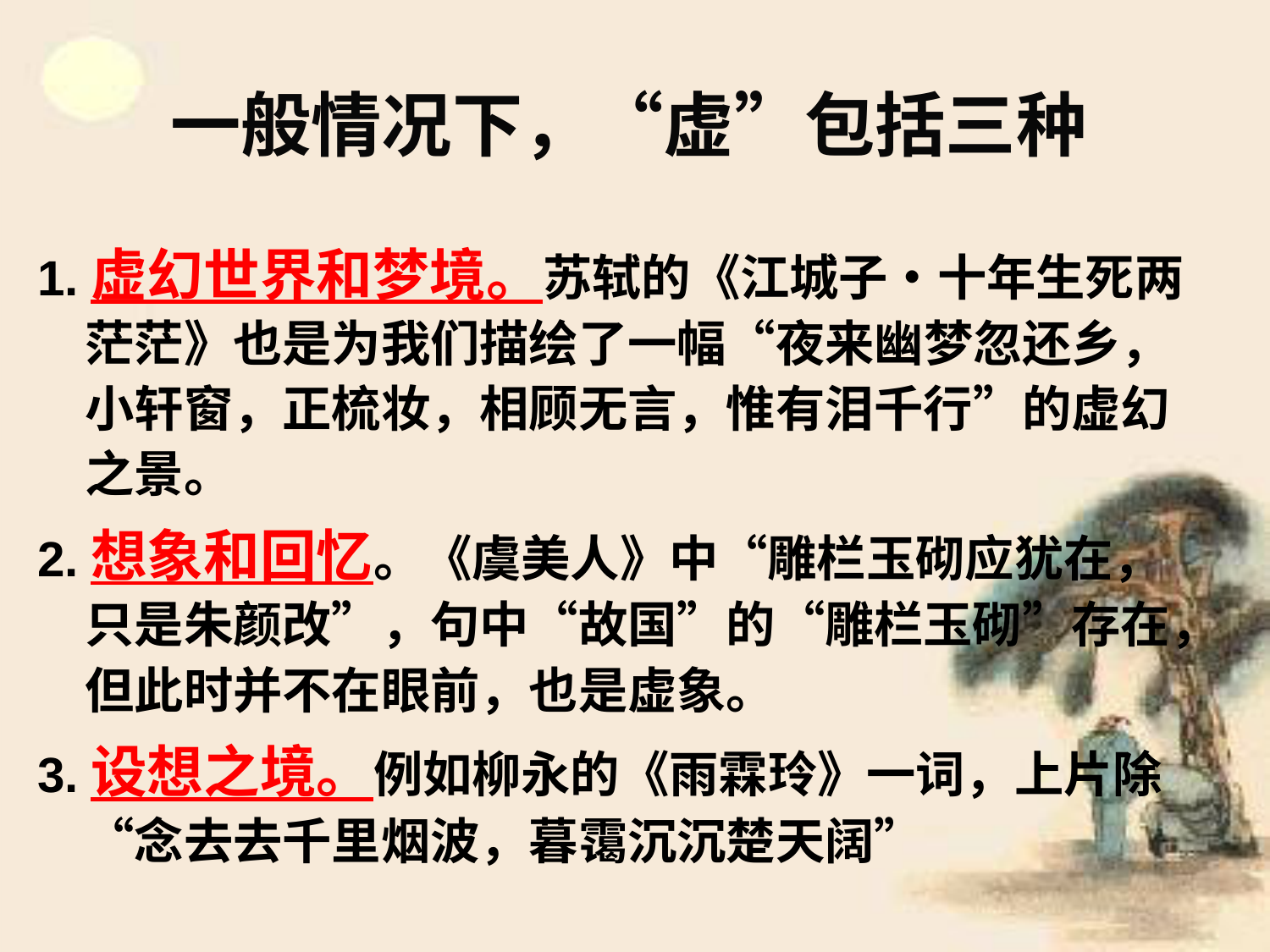

# 一般情况下，“虚”包括三种
1.虚幻世界和梦境。苏轼的《江城子•十年生死两茫茫》也是为我们描绘了一幅“夜来幽梦忽还乡，小轩窗，正梳妆，相顾无言，惟有泪千行”的虚幻之景。
2.想象和回忆。《虞美人》中“雕栏玉砌应犹在，只是朱颜改”，句中“故国”的“雕栏玉砌”存在，但此时并不在眼前，也是虚象。
3.设想之境。例如柳永的《雨霖玲》一词，上片除“念去去千里烟波，暮霭沉沉楚天阔”